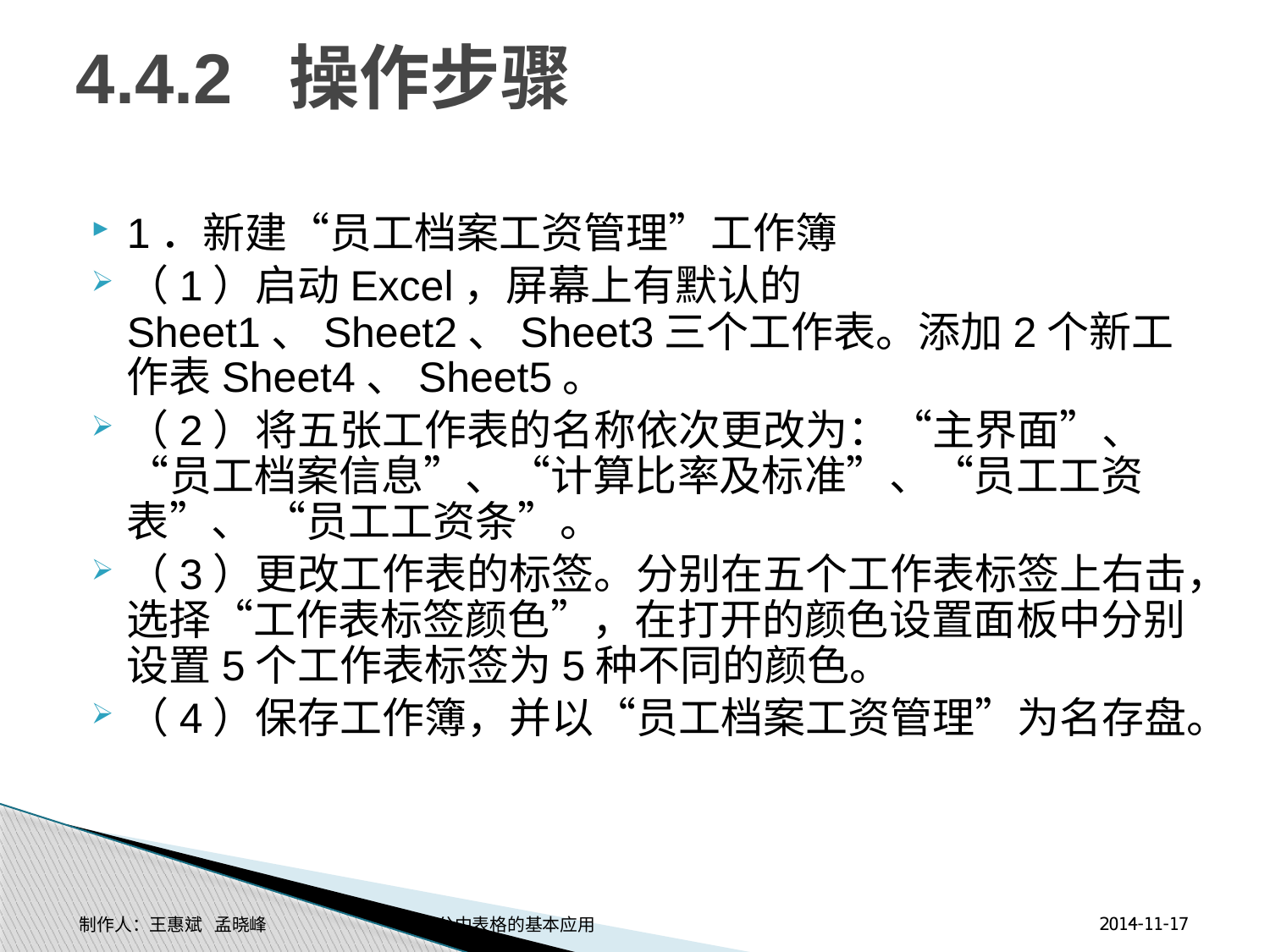

# 4.4.2  操作步骤
1．新建“员工档案工资管理”工作簿
（1）启动Excel，屏幕上有默认的Sheet1、Sheet2、Sheet3三个工作表。添加2个新工作表Sheet4、Sheet5。
（2）将五张工作表的名称依次更改为：“主界面”、“员工档案信息”、“计算比率及标准”、“员工工资表”、 “员工工资条”。
（3）更改工作表的标签。分别在五个工作表标签上右击，选择“工作表标签颜色”，在打开的颜色设置面板中分别设置5个工作表标签为5种不同的颜色。
（4）保存工作簿，并以“员工档案工资管理”为名存盘。
2014-11-17
制作人：王惠斌   孟晓峰                                      办公中表格的基本应用